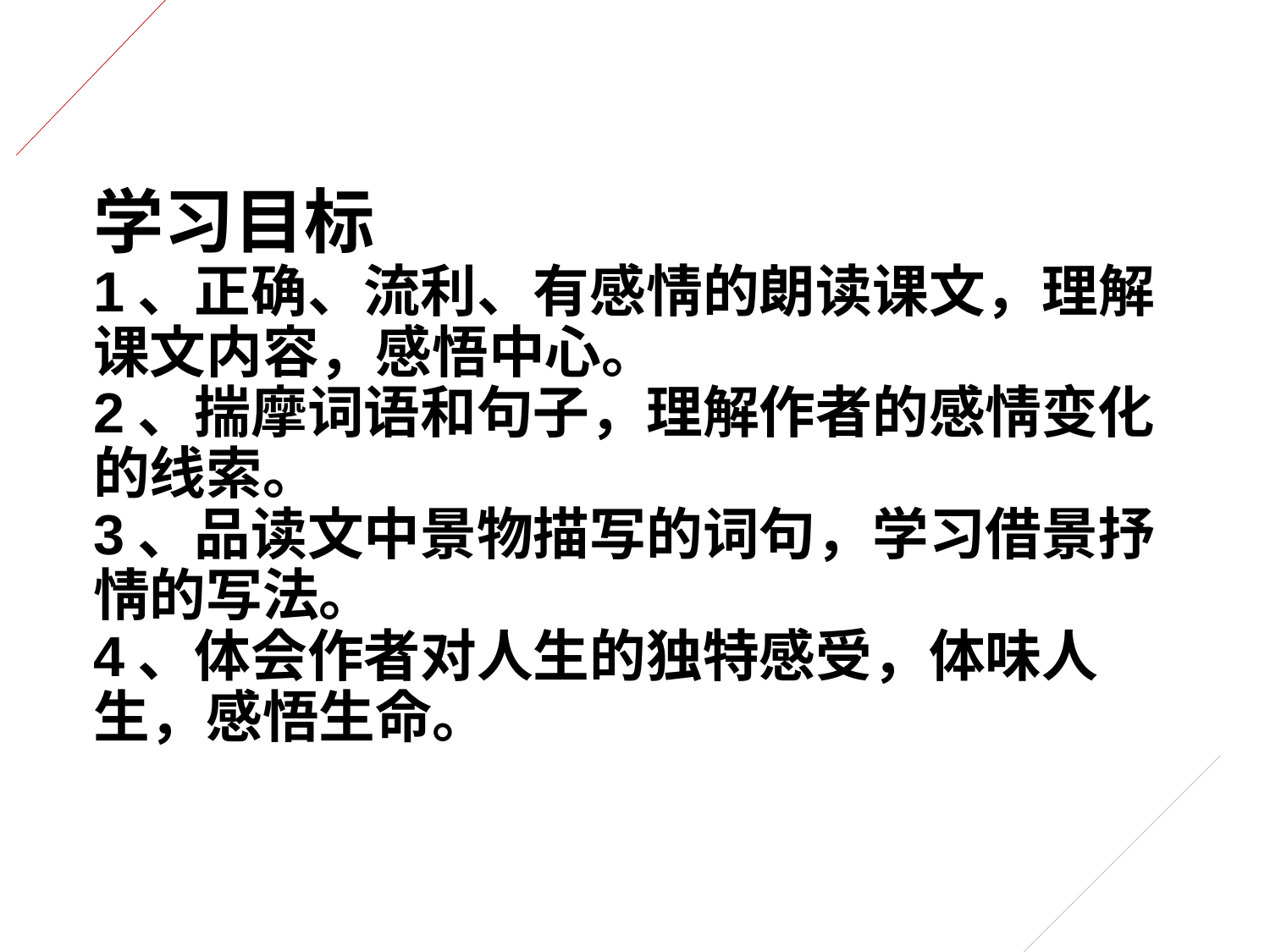

学习目标
1、正确、流利、有感情的朗读课文，理解课文内容，感悟中心。
2、揣摩词语和句子，理解作者的感情变化的线索。
3、品读文中景物描写的词句，学习借景抒情的写法。
4、体会作者对人生的独特感受，体味人生，感悟生命。